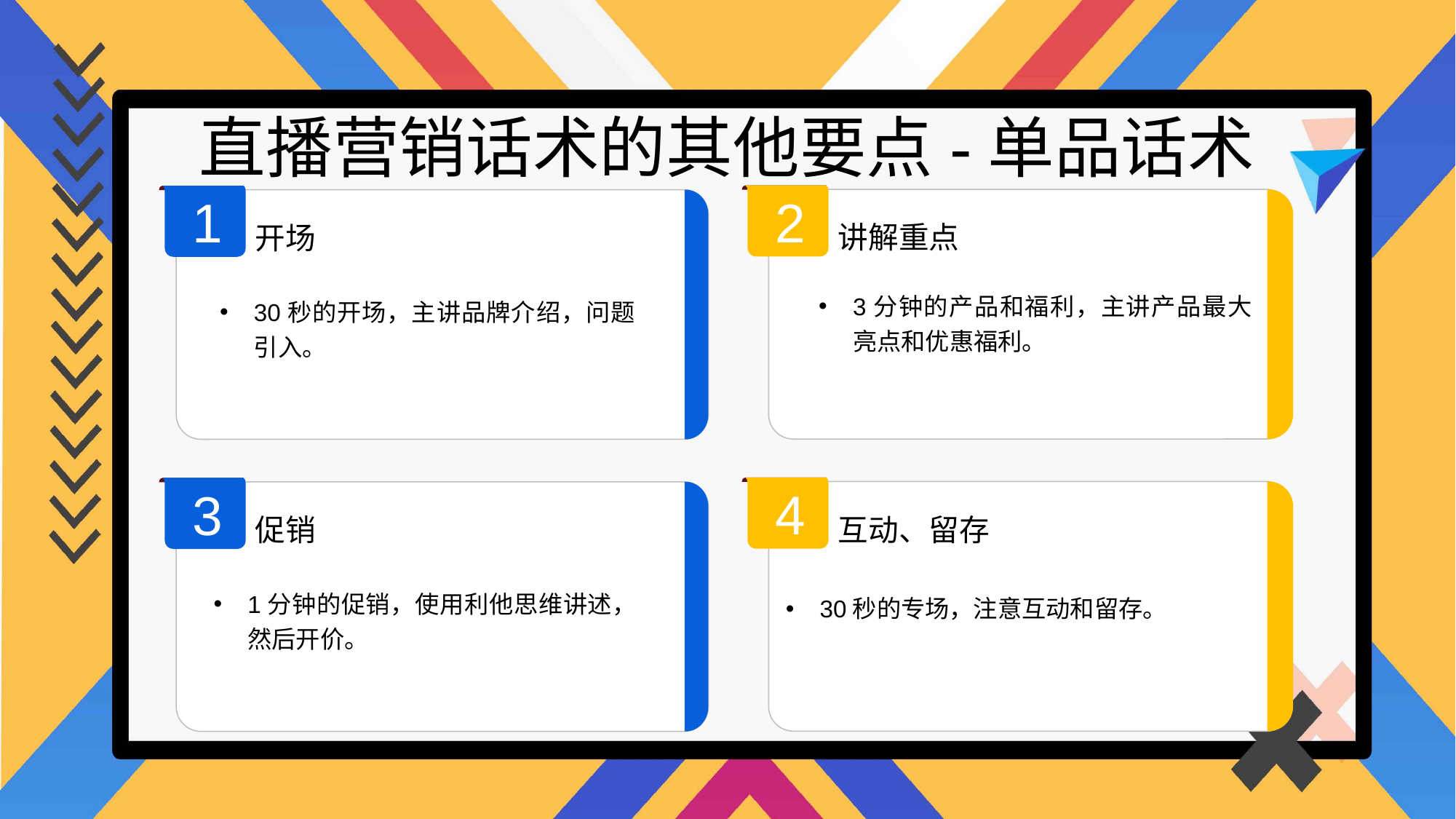

直播营销话术的其他要点-单品话术
2
1

讲解重点
开场
3分钟的产品和福利，主讲产品最大亮点和优惠福利。
30秒的开场，主讲品牌介绍，问题引入。
4
3

互动、留存
促销
1分钟的促销，使用利他思维讲述，然后开价。
30秒的专场，注意互动和留存。